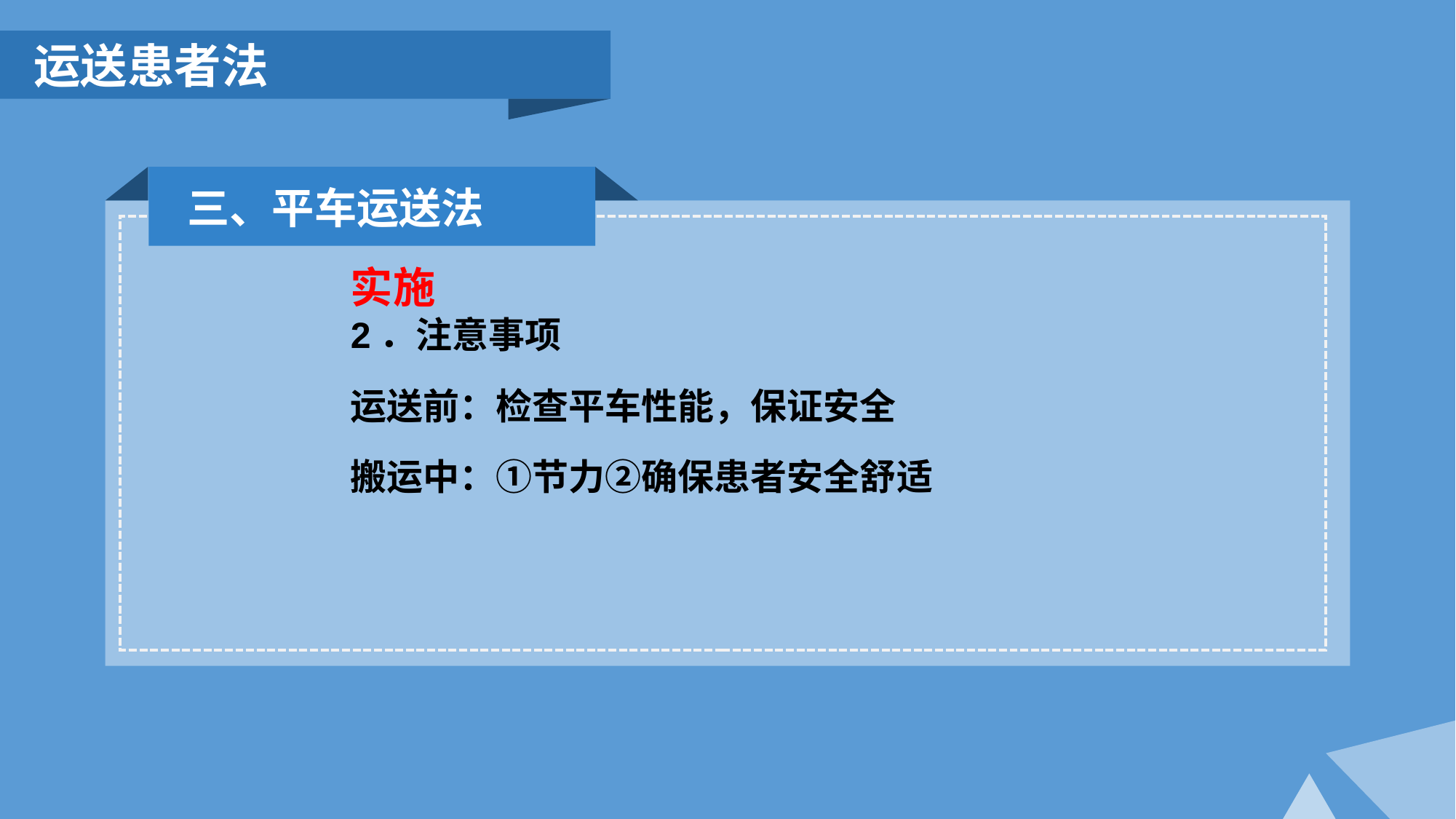

运送患者法

三、平车运送法

实施
2．注意事项
运送前：检查平车性能，保证安全
搬运中：①节力②确保患者安全舒适